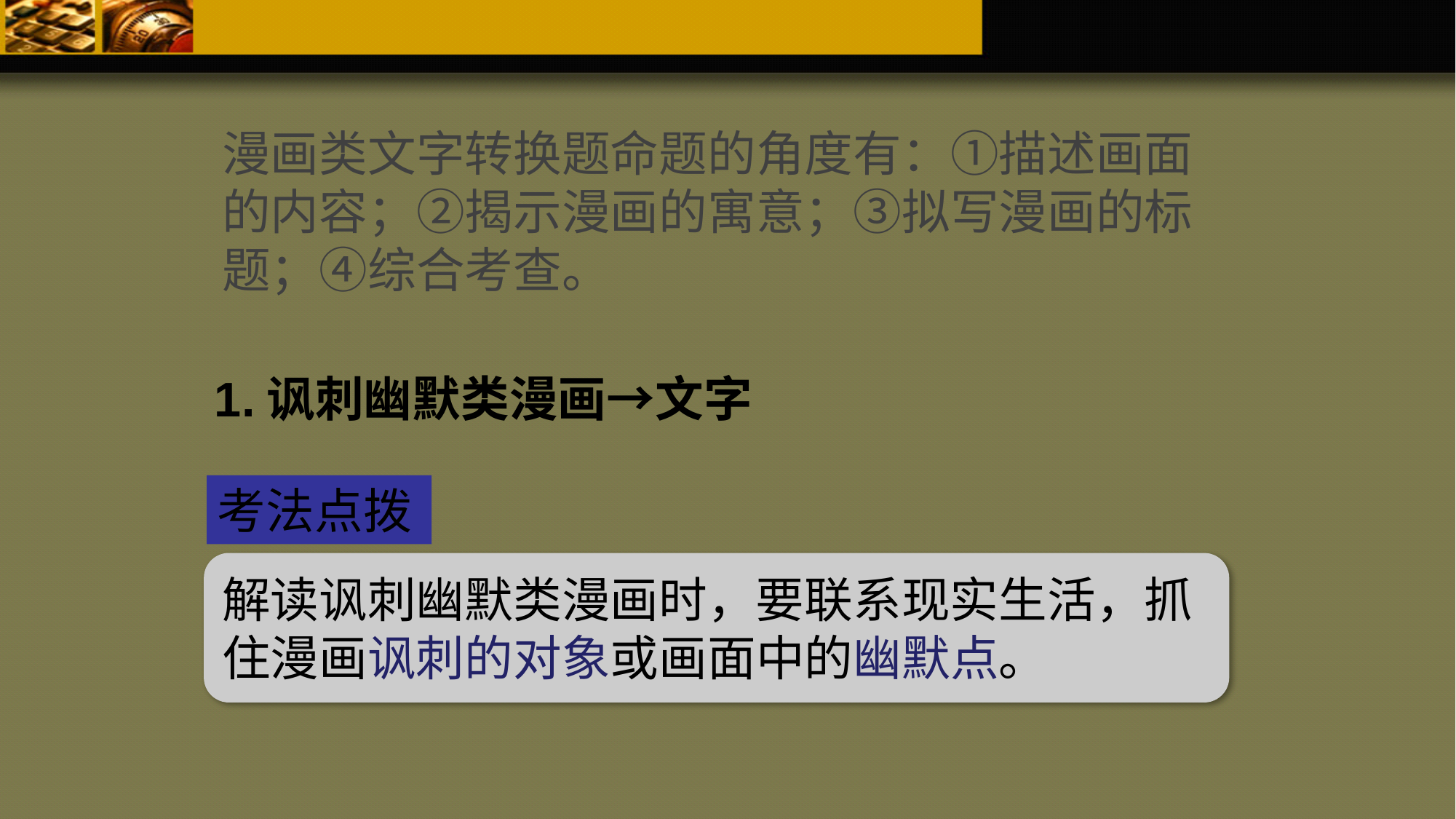

漫画类文字转换题命题的角度有：①描述画面的内容；②揭示漫画的寓意；③拟写漫画的标题；④综合考查。
1.讽刺幽默类漫画→文字
考法点拨
解读讽刺幽默类漫画时，要联系现实生活，抓住漫画讽刺的对象或画面中的幽默点。